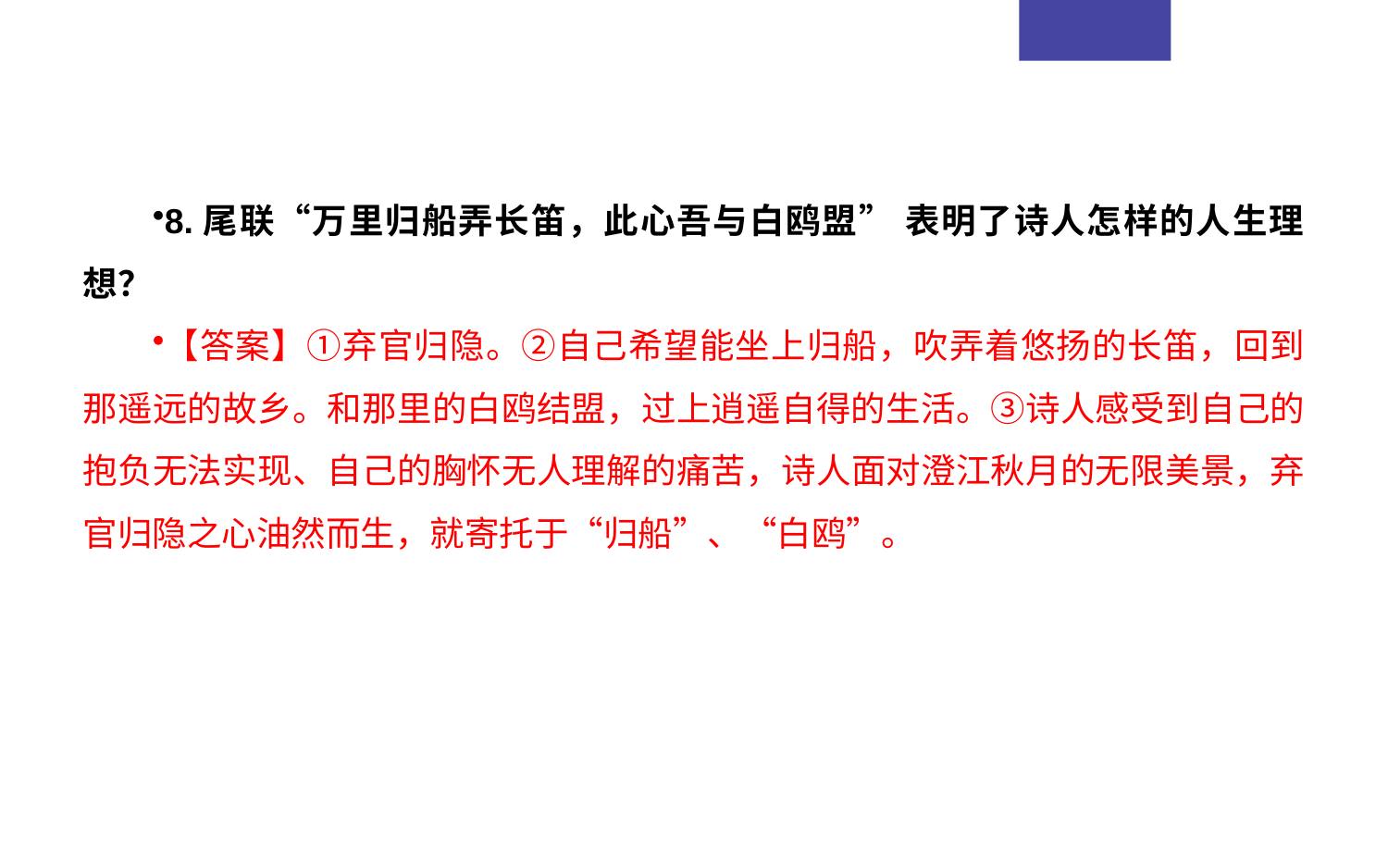

8.尾联“万里归船弄长笛，此心吾与白鸥盟” 表明了诗人怎样的人生理想？
【答案】①弃官归隐。②自己希望能坐上归船，吹弄着悠扬的长笛，回到那遥远的故乡。和那里的白鸥结盟，过上逍遥自得的生活。③诗人感受到自己的抱负无法实现、自己的胸怀无人理解的痛苦，诗人面对澄江秋月的无限美景，弃官归隐之心油然而生，就寄托于“归船”、“白鸥”。